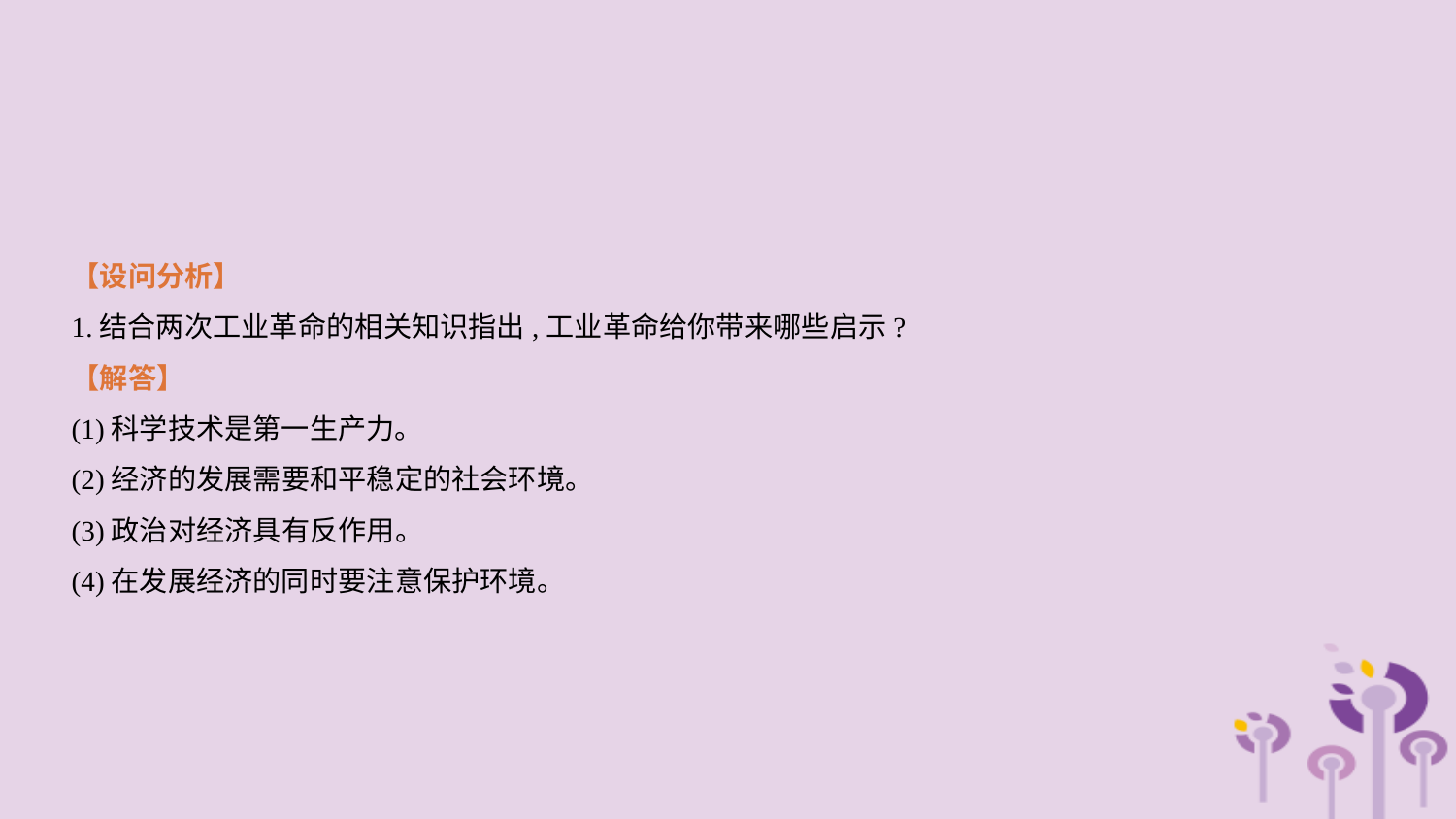

【设问分析】
1.结合两次工业革命的相关知识指出,工业革命给你带来哪些启示?
【解答】
(1)科学技术是第一生产力。
(2)经济的发展需要和平稳定的社会环境。
(3)政治对经济具有反作用。
(4)在发展经济的同时要注意保护环境。